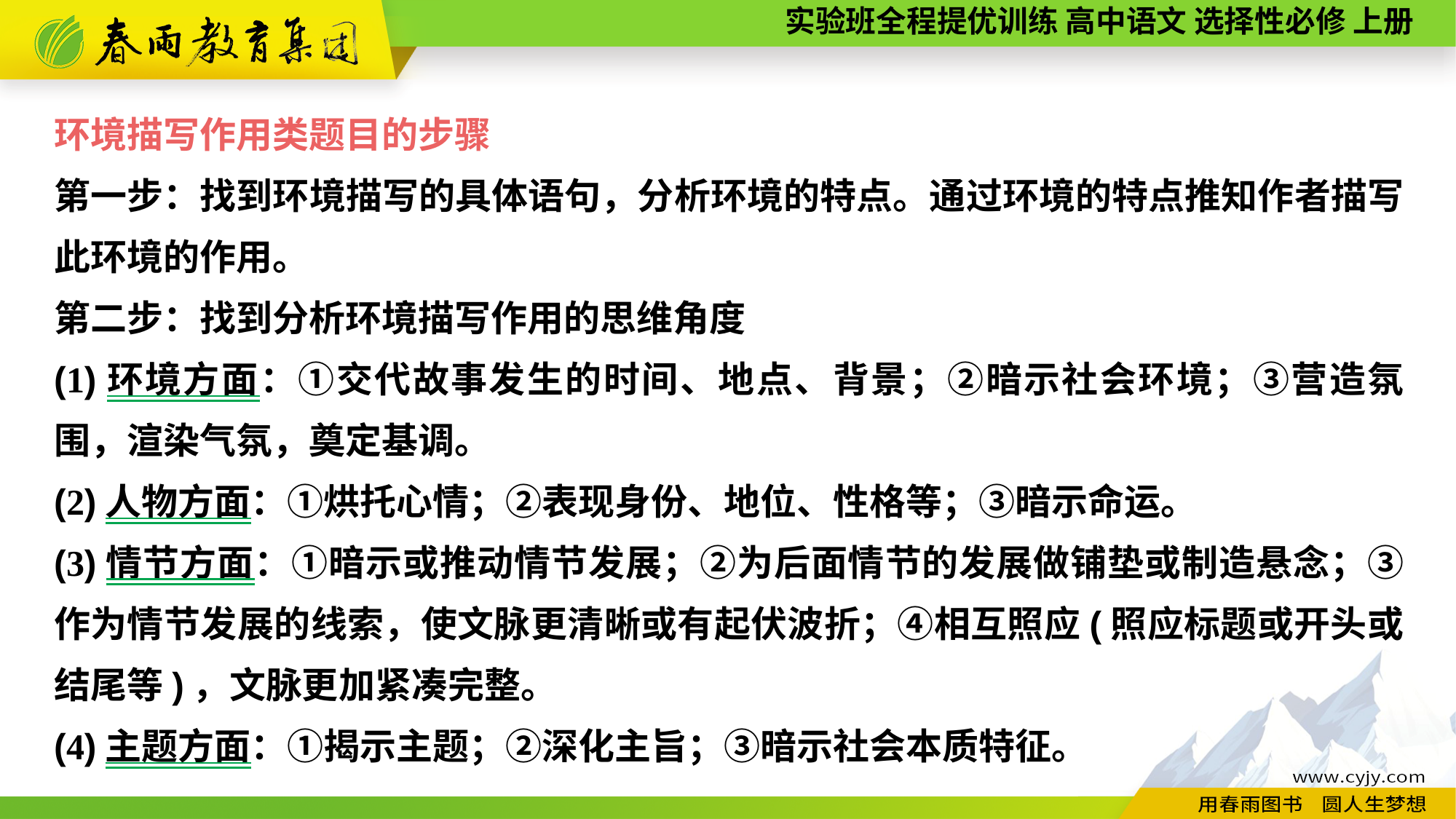

环境描写作用类题目的步骤
第一步：找到环境描写的具体语句，分析环境的特点。通过环境的特点推知作者描写此环境的作用。
第二步：找到分析环境描写作用的思维角度
(1)环境方面：①交代故事发生的时间、地点、背景；②暗示社会环境；③营造氛围，渲染气氛，奠定基调。
(2)人物方面：①烘托心情；②表现身份、地位、性格等；③暗示命运。
(3)情节方面：①暗示或推动情节发展；②为后面情节的发展做铺垫或制造悬念；③作为情节发展的线索，使文脉更清晰或有起伏波折；④相互照应(照应标题或开头或结尾等)，文脉更加紧凑完整。
(4)主题方面：①揭示主题；②深化主旨；③暗示社会本质特征。